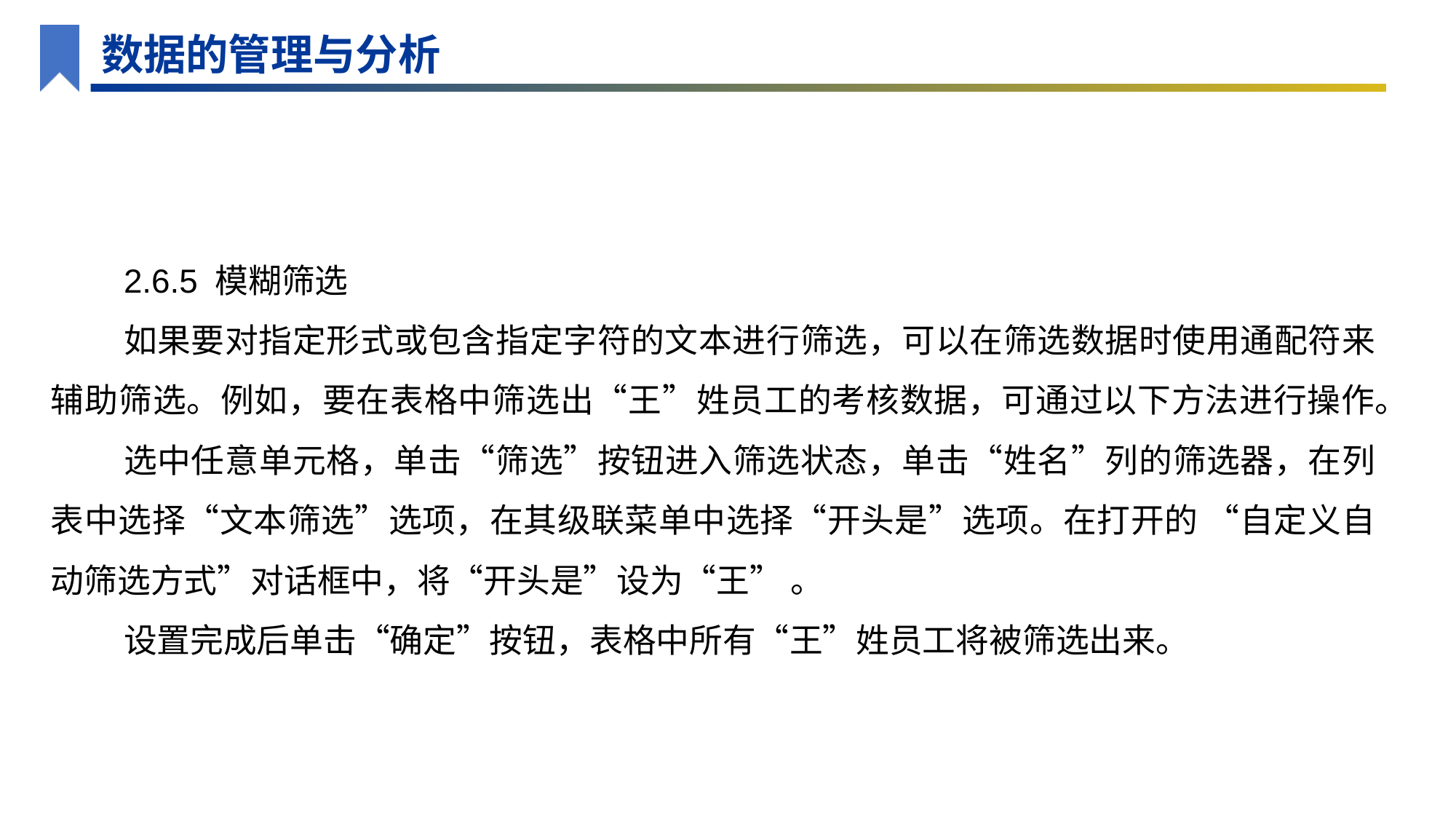

数据的管理与分析
2.6.5 模糊筛选
如果要对指定形式或包含指定字符的文本进行筛选，可以在筛选数据时使用通配符来辅助筛选。例如，要在表格中筛选出“王”姓员工的考核数据，可通过以下方法进行操作。
选中任意单元格，单击“筛选”按钮进入筛选状态，单击“姓名”列的筛选器，在列表中选择“文本筛选”选项，在其级联菜单中选择“开头是”选项。在打开的 “自定义自动筛选方式”对话框中，将“开头是”设为“王” 。
设置完成后单击“确定”按钮，表格中所有“王”姓员工将被筛选出来。